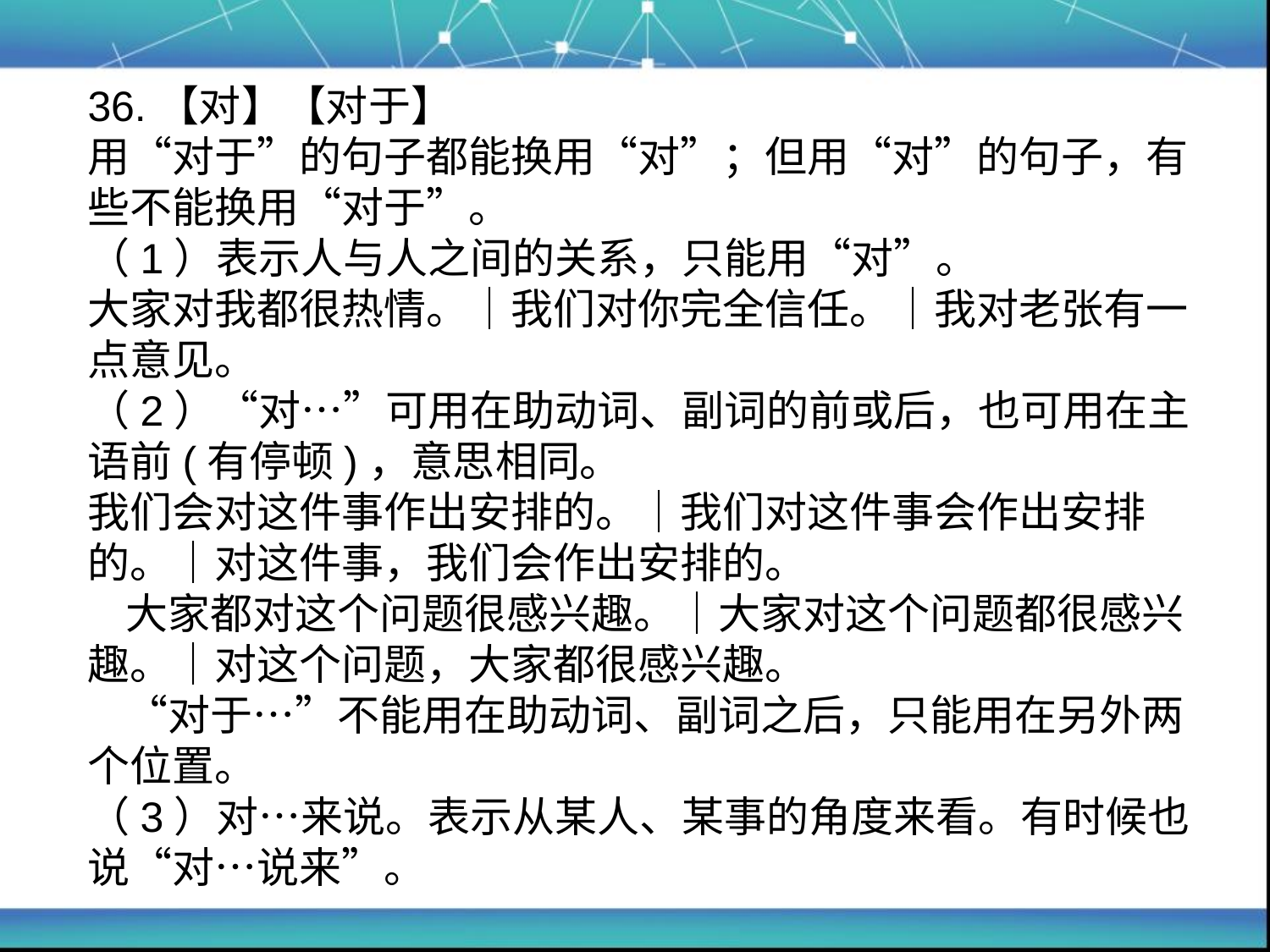

# 36.【对】【对于】 用“对于”的句子都能换用“对”；但用“对”的句子，有些不能换用“对于”。 （1）表示人与人之间的关系，只能用“对”。 大家对我都很热情。｜我们对你完全信任。｜我对老张有一点意见。 （2）“对…”可用在助动词、副词的前或后，也可用在主语前(有停顿)，意思相同。 我们会对这件事作出安排的。｜我们对这件事会作出安排的。｜对这件事，我们会作出安排的。 大家都对这个问题很感兴趣。｜大家对这个问题都很感兴趣。｜对这个问题，大家都很感兴趣。 “对于…”不能用在助动词、副词之后，只能用在另外两个位置。 （3）对…来说。表示从某人、某事的角度来看。有时候也说“对…说来”。